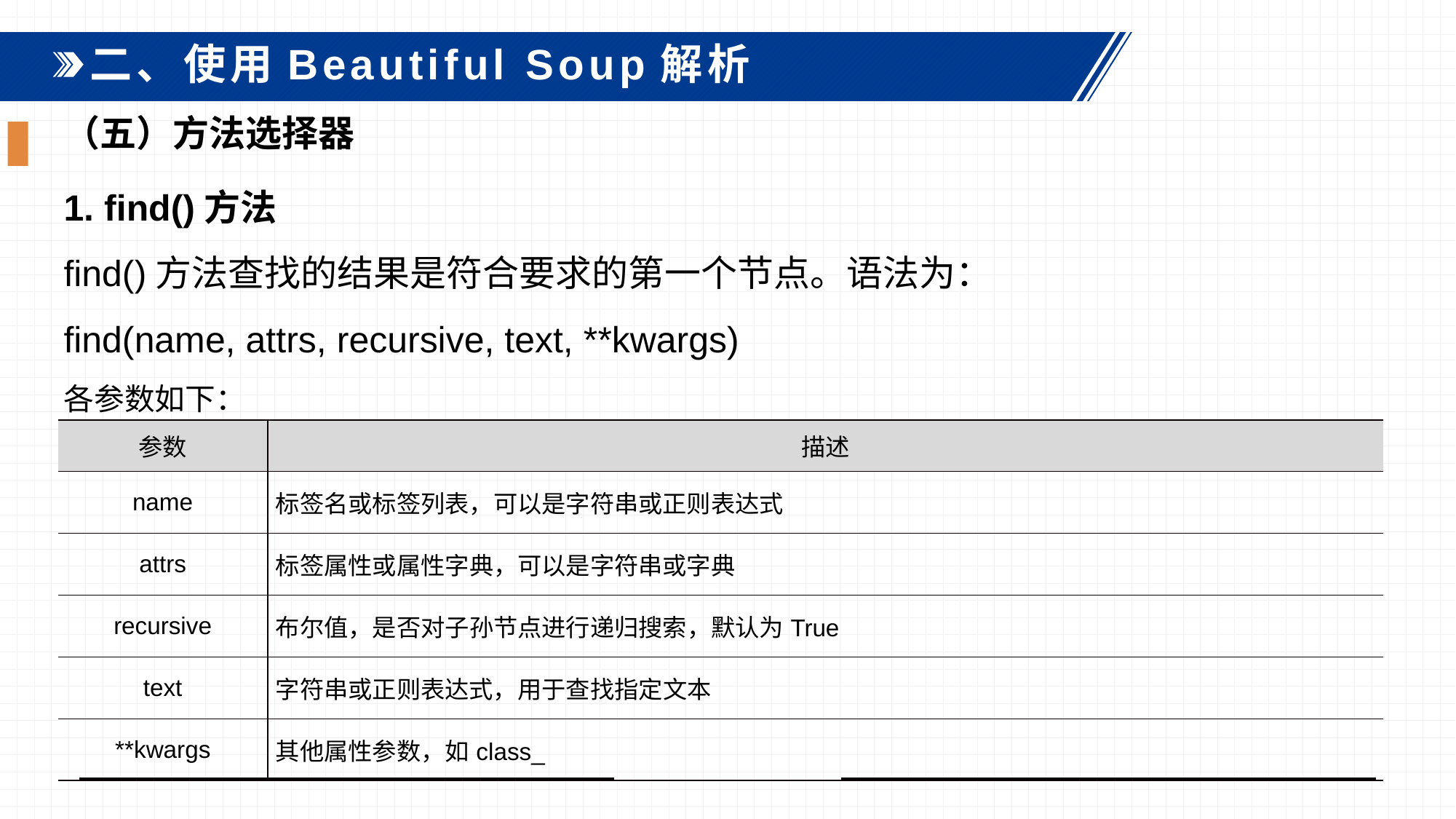

二、使用Beautiful Soup解析
（五）方法选择器

1. find()方法
find()方法查找的结果是符合要求的第一个节点。语法为：
find(name, attrs, recursive, text, **kwargs)
各参数如下：
| 参数 | 描述 |
| --- | --- |
| name | 标签名或标签列表，可以是字符串或正则表达式 |
| attrs | 标签属性或属性字典，可以是字符串或字典 |
| recursive | 布尔值，是否对子孙节点进行递归搜索，默认为True |
| text | 字符串或正则表达式，用于查找指定文本 |
| \*\*kwargs | 其他属性参数，如class\_ |